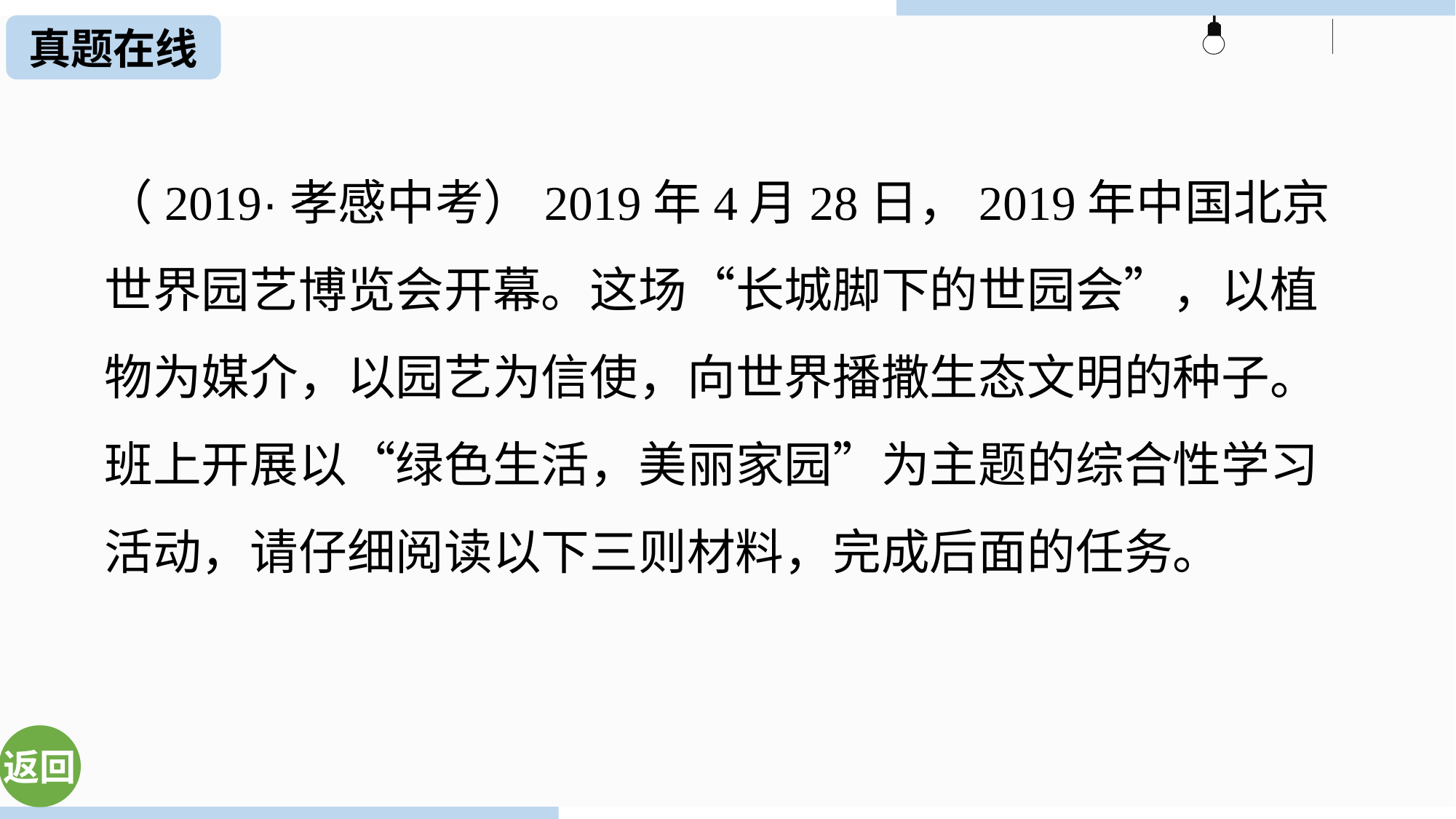

真题在线
（2019·孝感中考）2019年4月28日，2019年中国北京世界园艺博览会开幕。这场“长城脚下的世园会”，以植物为媒介，以园艺为信使，向世界播撒生态文明的种子。班上开展以“绿色生活，美丽家园”为主题的综合性学习活动，请仔细阅读以下三则材料，完成后面的任务。

返回